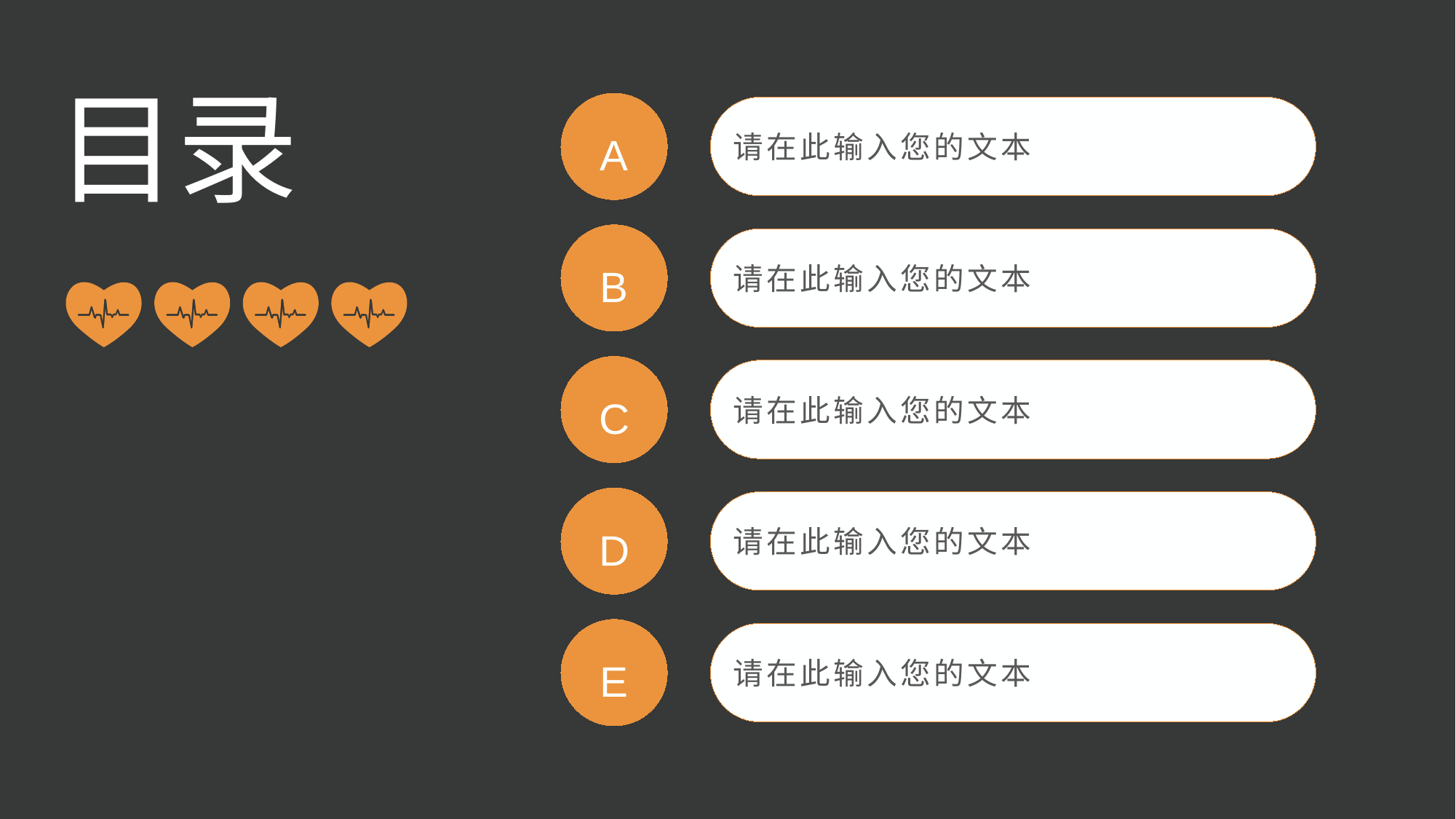

行业PPT模板http://www.1ppt.com/hangye/
目录
A
请在此输入您的文本
B
请在此输入您的文本

C
请在此输入您的文本
D
请在此输入您的文本
E
请在此输入您的文本